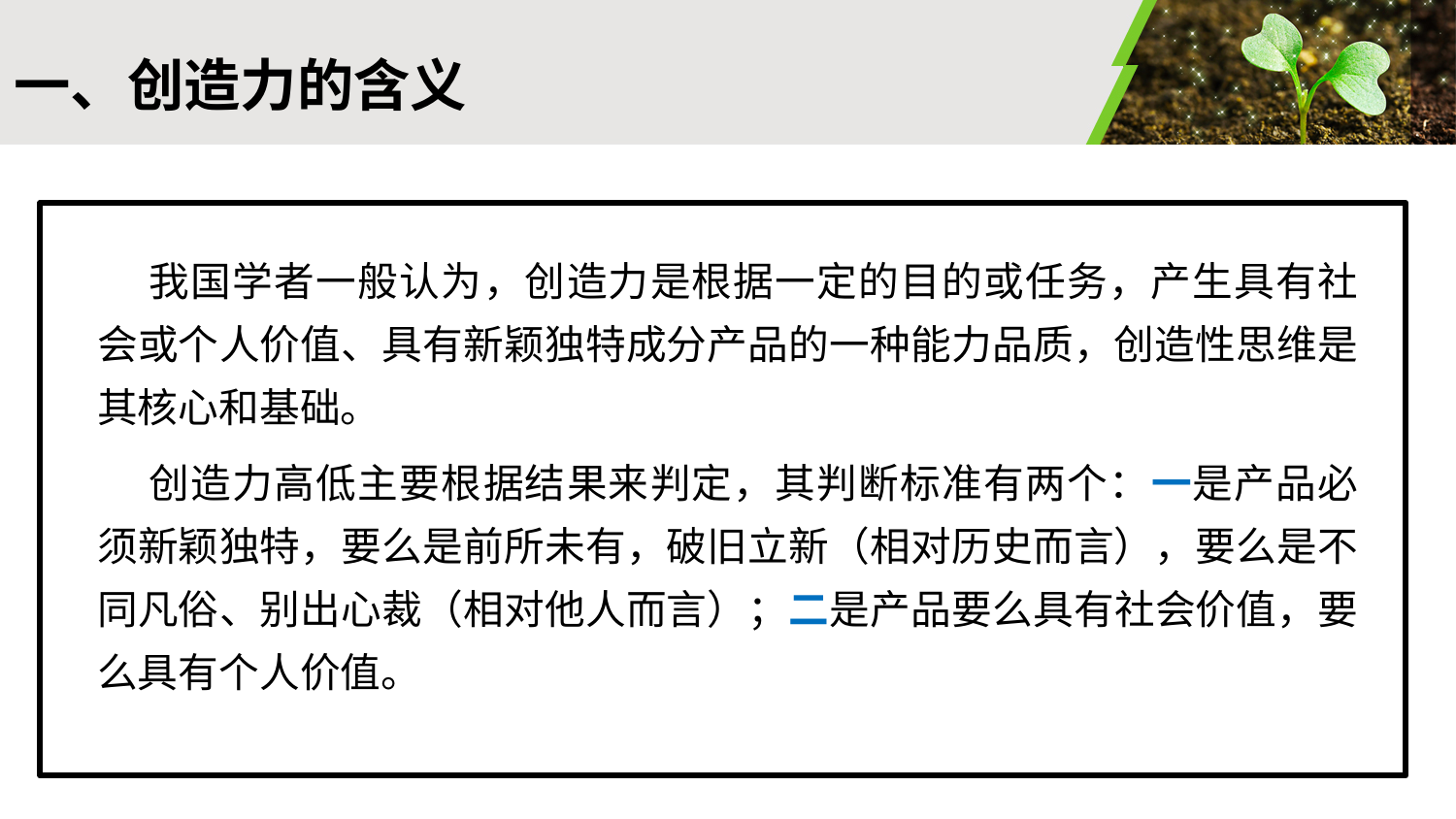

一、创造力的含义

    我国学者一般认为，创造力是根据一定的目的或任务，产生具有社会或个人价值、具有新颖独特成分产品的一种能力品质，创造性思维是其核心和基础。
    创造力高低主要根据结果来判定，其判断标准有两个：一是产品必须新颖独特，要么是前所未有，破旧立新（相对历史而言），要么是不同凡俗、别出心裁（相对他人而言）；二是产品要么具有社会价值，要么具有个人价值。